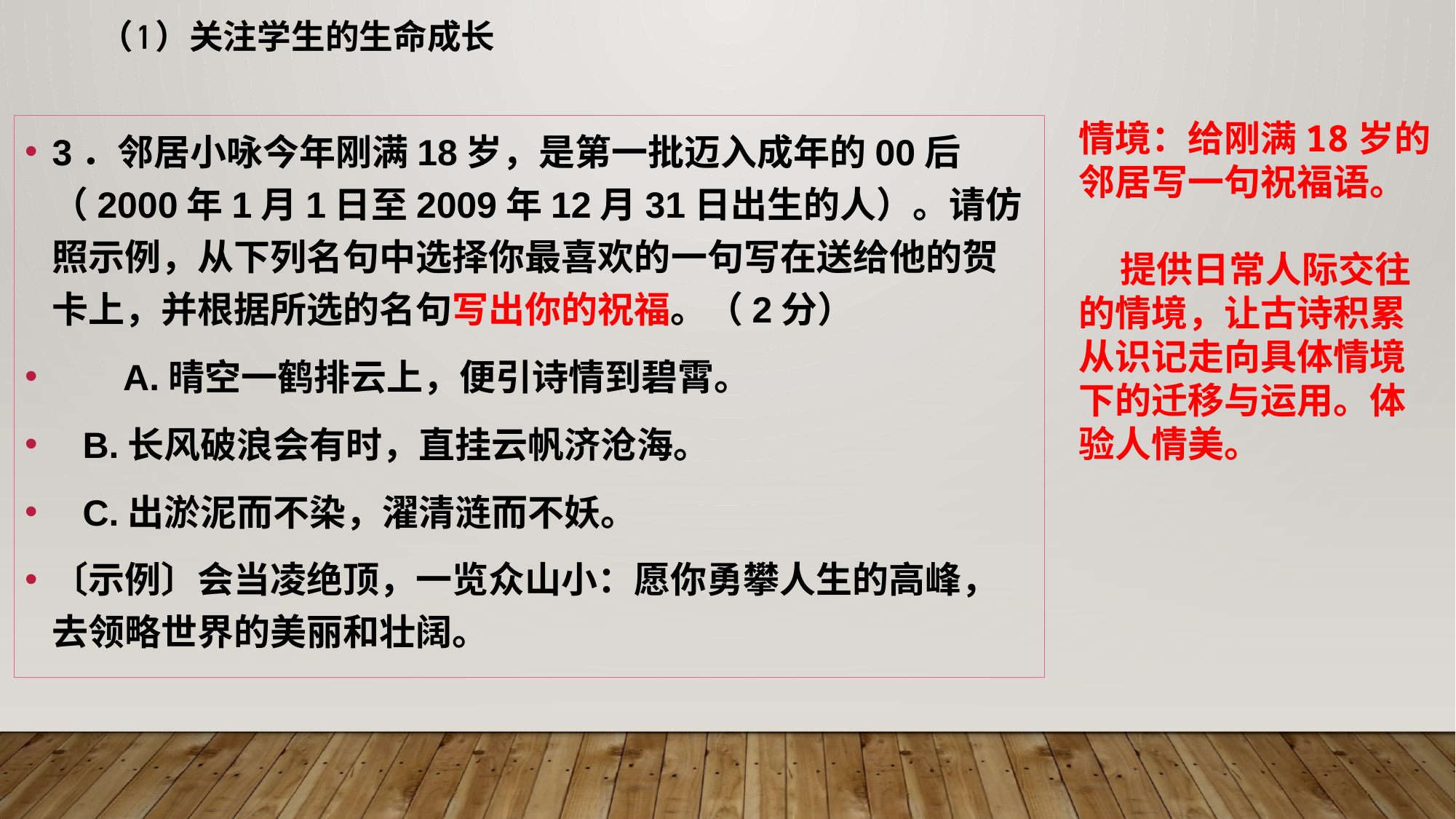

（1）关注学生的生命成长
情境：给刚满18岁的邻居写一句祝福语。

    提供日常人际交往的情境，让古诗积累从识记走向具体情境下的迁移与运用。体验人情美。

3．邻居小咏今年刚满18岁，是第一批迈入成年的00后（2000年1月1日至2009年12月31日出生的人）。请仿照示例，从下列名句中选择你最喜欢的一句写在送给他的贺卡上，并根据所选的名句写出你的祝福。（2分）
      A.晴空一鹤排云上，便引诗情到碧霄。
   B.长风破浪会有时，直挂云帆济沧海。
   C.出淤泥而不染，濯清涟而不妖。
〔示例〕会当凌绝顶，一览众山小：愿你勇攀人生的高峰，去领略世界的美丽和壮阔。